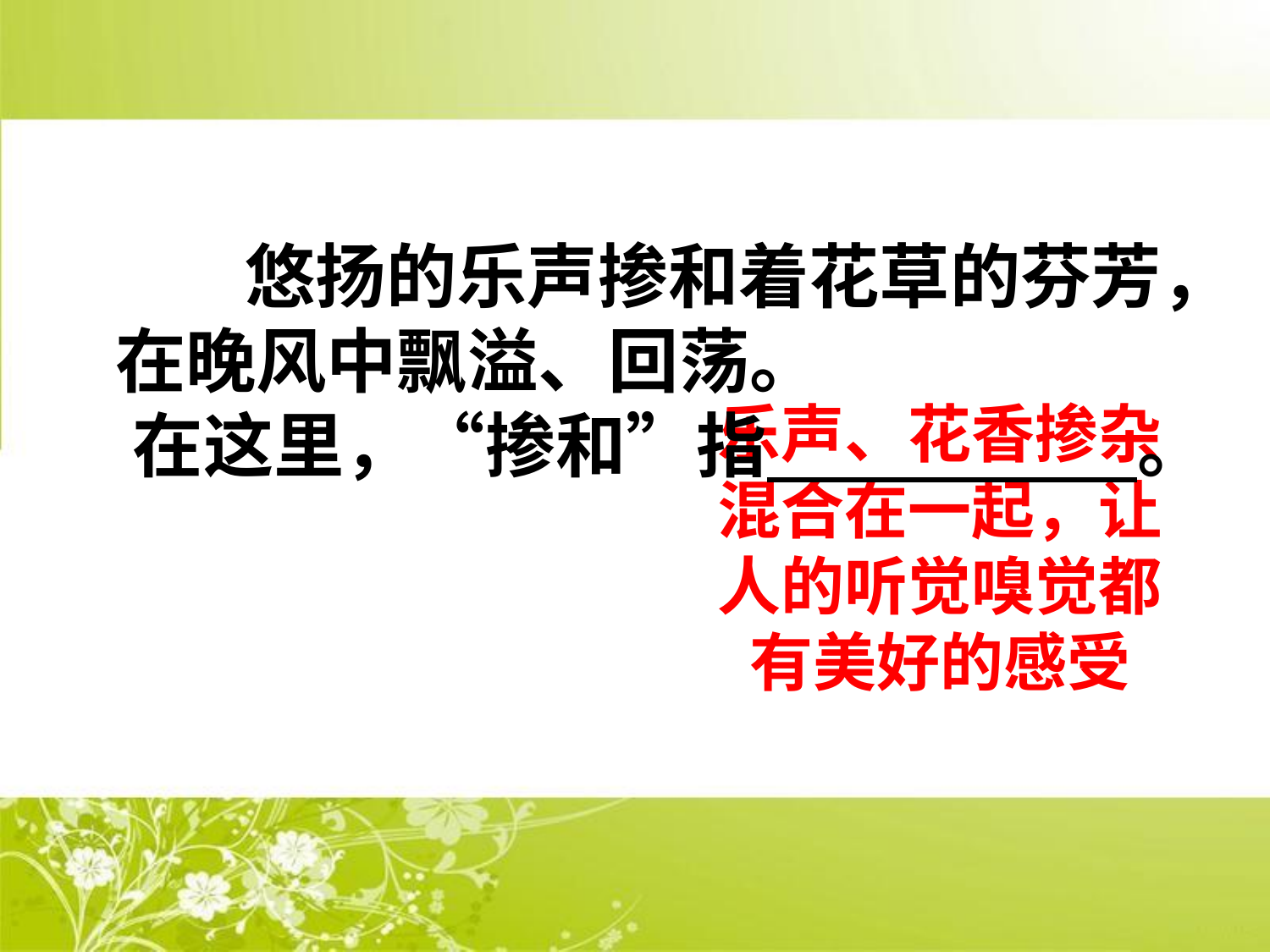

悠扬的乐声掺和着花草的芬芳，在晚风中飘溢、回荡。
   在这里，“掺和”指                       。
# 乐声、花香掺杂混合在一起，让人的听觉嗅觉都有美好的感受